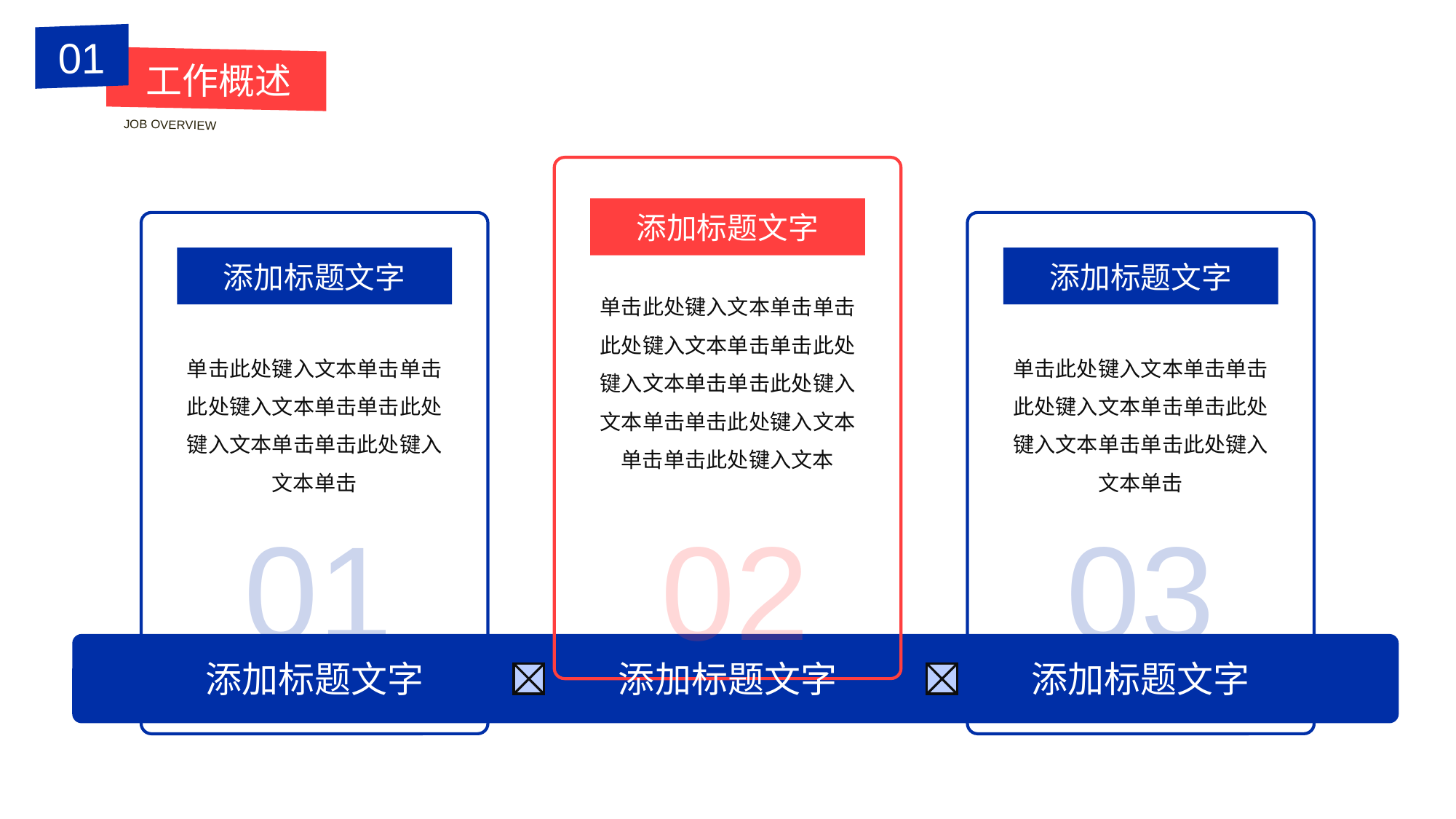

BY YUSHEN

01

工作概述
JOB OVERVIEW

添加标题文字
单击此处键入文本单击单击此处键入文本单击单击此处键入文本单击单击此处键入文本单击单击此处键入文本单击单击此处键入文本
02
添加标题文字

添加标题文字
单击此处键入文本单击单击此处键入文本单击单击此处键入文本单击单击此处键入文本单击
01
添加标题文字

添加标题文字
单击此处键入文本单击单击此处键入文本单击单击此处键入文本单击单击此处键入文本单击
03
添加标题文字